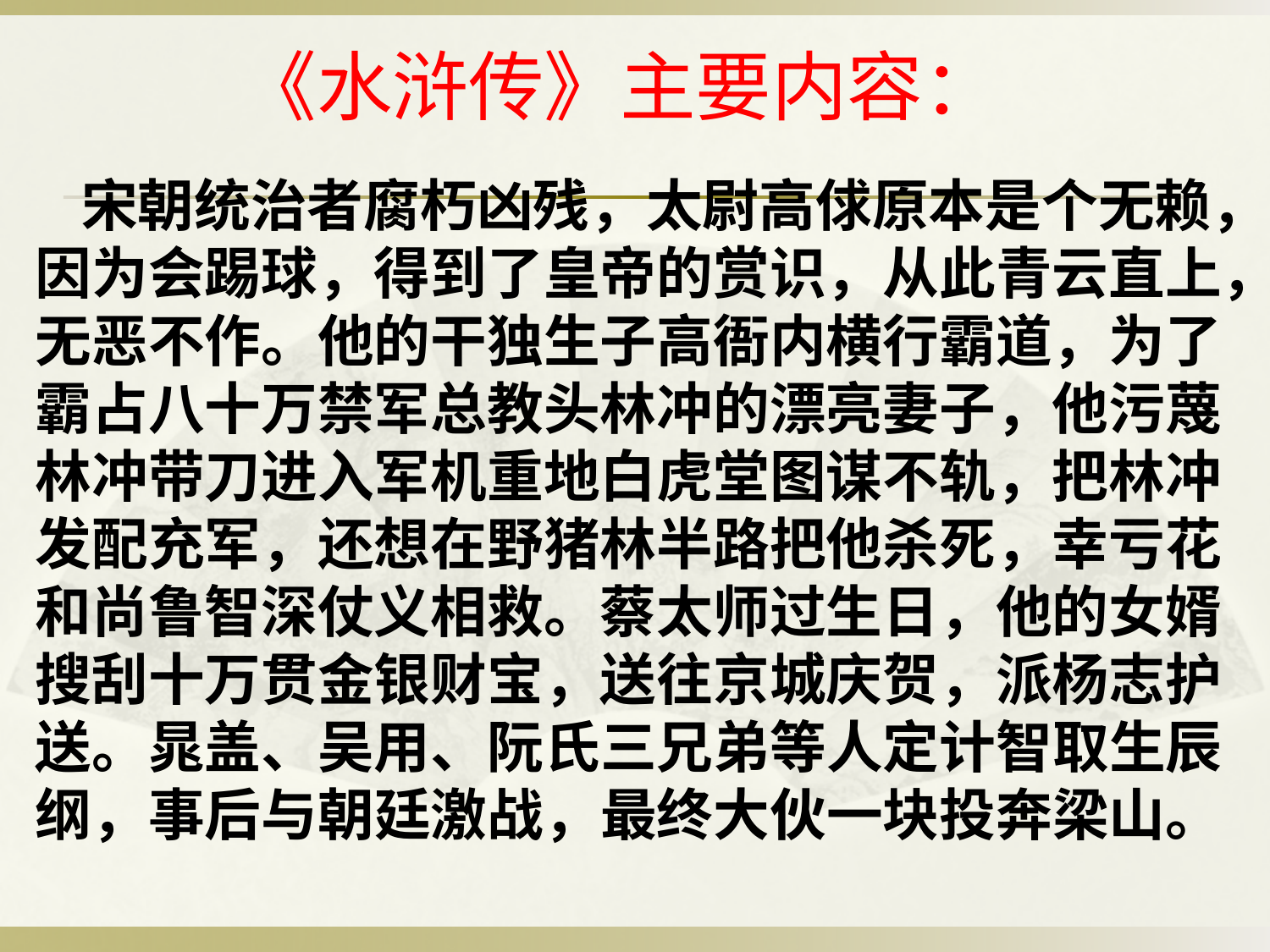

# 《水浒传》主要内容：
     宋朝统治者腐朽凶残，太尉高俅原本是个无赖，因为会踢球，得到了皇帝的赏识，从此青云直上，无恶不作。他的干独生子高衙内横行霸道，为了霸占八十万禁军总教头林冲的漂亮妻子，他污蔑林冲带刀进入军机重地白虎堂图谋不轨，把林冲发配充军，还想在野猪林半路把他杀死，幸亏花和尚鲁智深仗义相救。蔡太师过生日，他的女婿搜刮十万贯金银财宝，送往京城庆贺，派杨志护送。晁盖、吴用、阮氏三兄弟等人定计智取生辰纲，事后与朝廷激战，最终大伙一块投奔梁山。